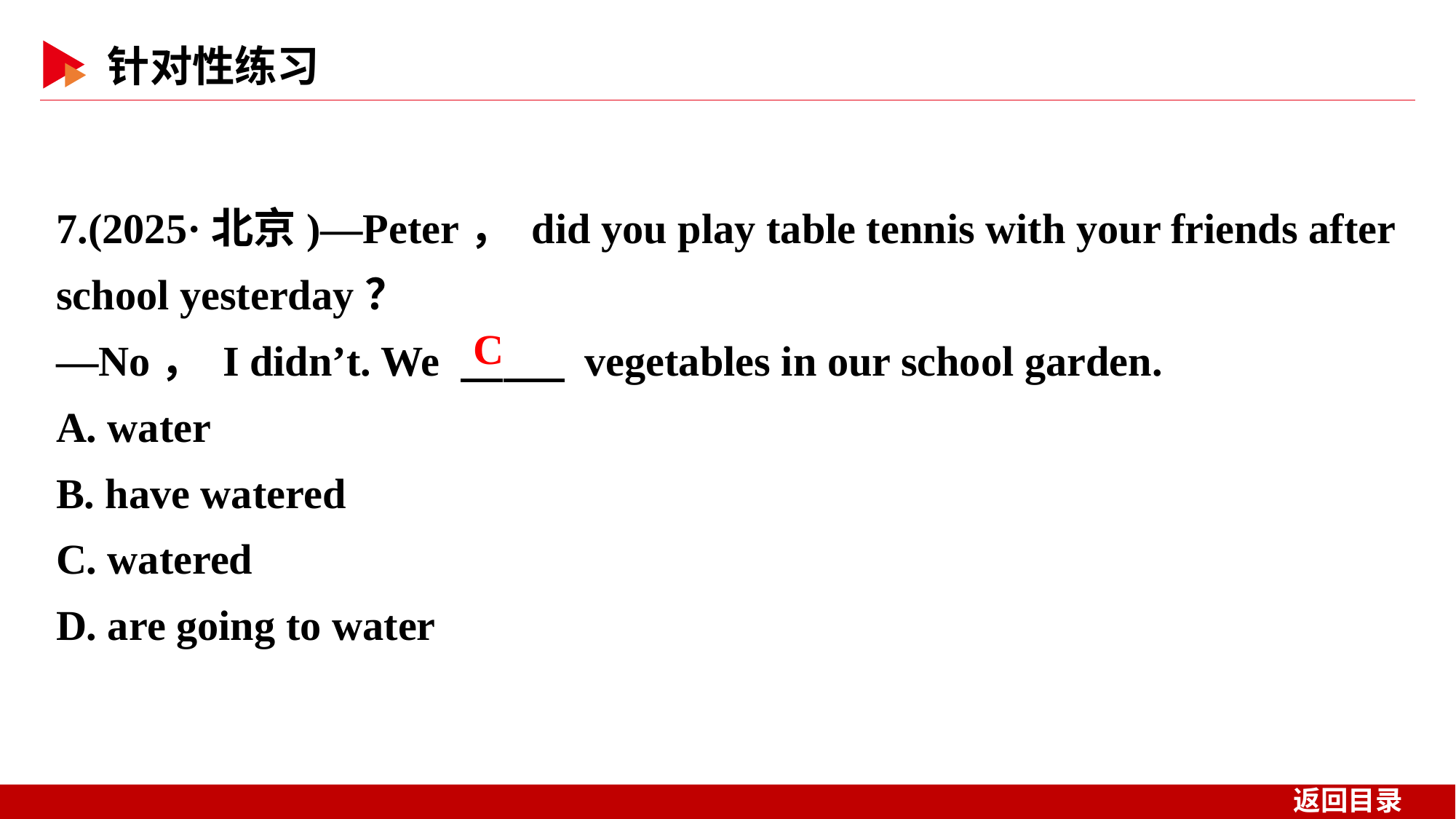

7.(2025·北京)—Peter， did you play table tennis with your friends after school yesterday？
—No， I didn’t. We 　  　 vegetables in our school garden.
A. water
B. have watered
C. watered
D. are going to water
C